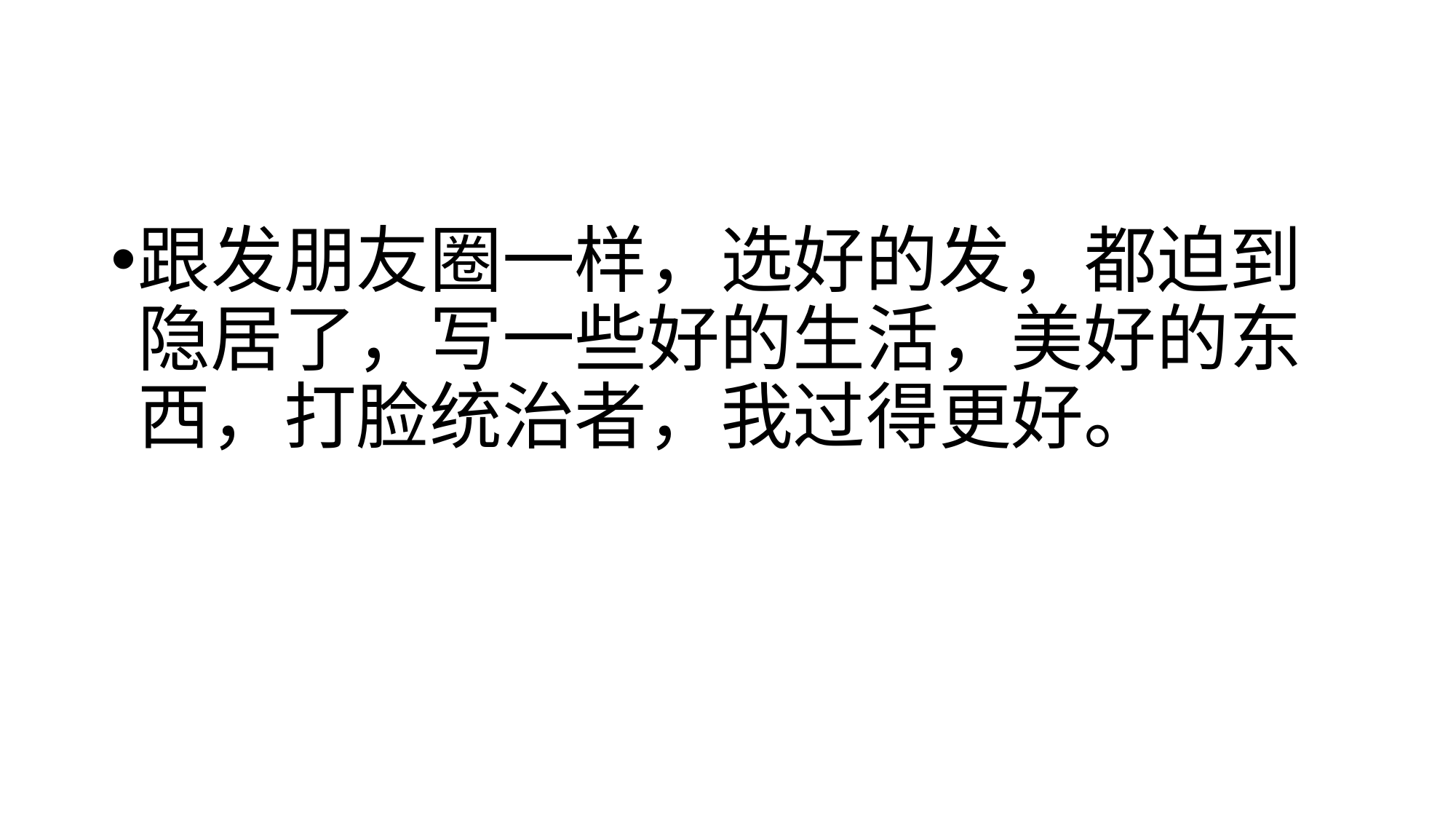

#
跟发朋友圈一样，选好的发，都迫到隐居了，写一些好的生活，美好的东西，打脸统治者，我过得更好。